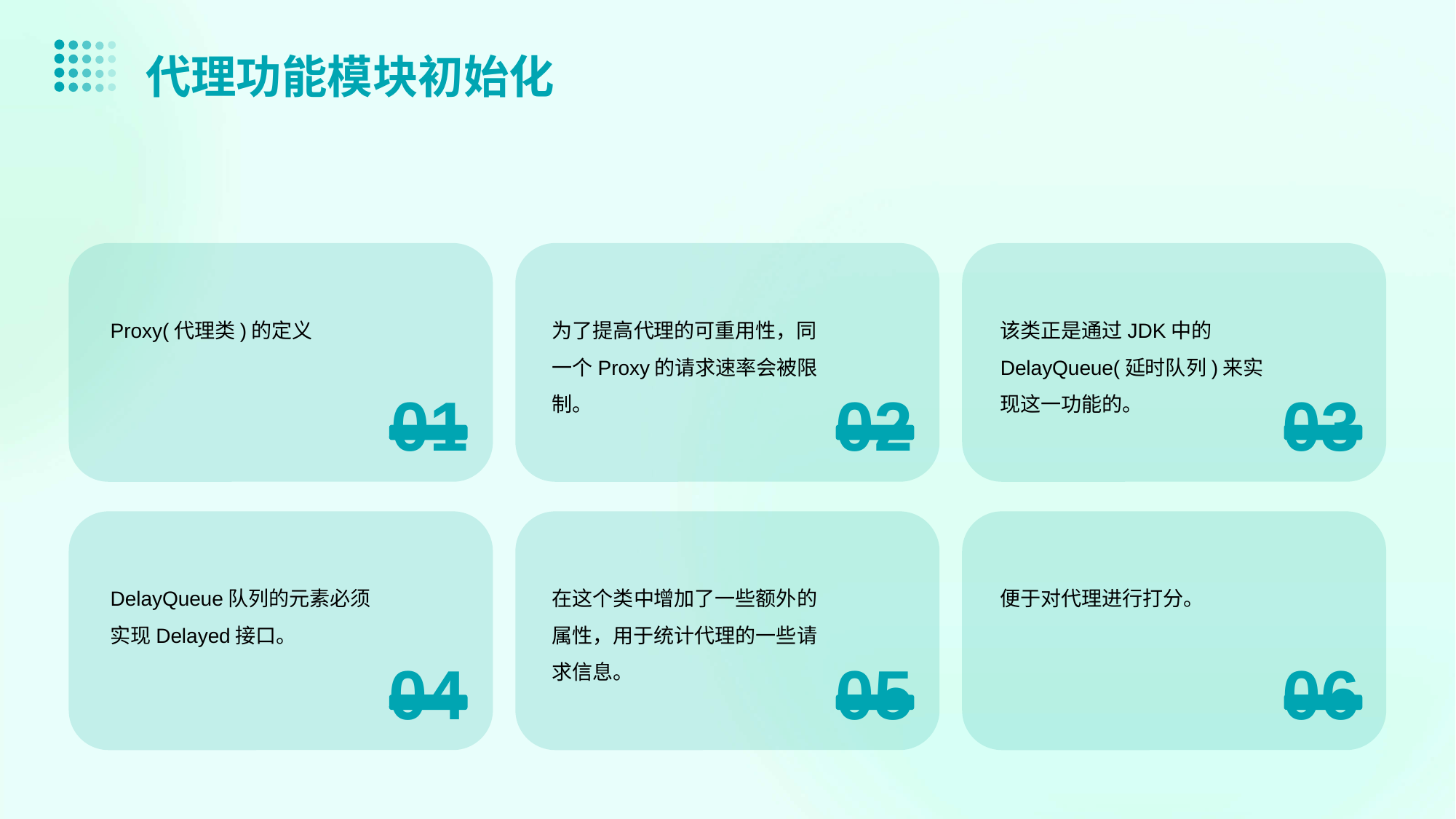

代理功能模块初始化

Proxy(代理类)的定义
为了提高代理的可重用性，同一个Proxy的请求速率会被限制。
该类正是通过JDK中的DelayQueue(延时队列)来实现这一功能的。
01
02
03

DelayQueue队列的元素必须实现Delayed接口。
在这个类中增加了一些额外的属性，用于统计代理的一些请求信息。
便于对代理进行打分。
04
05
06